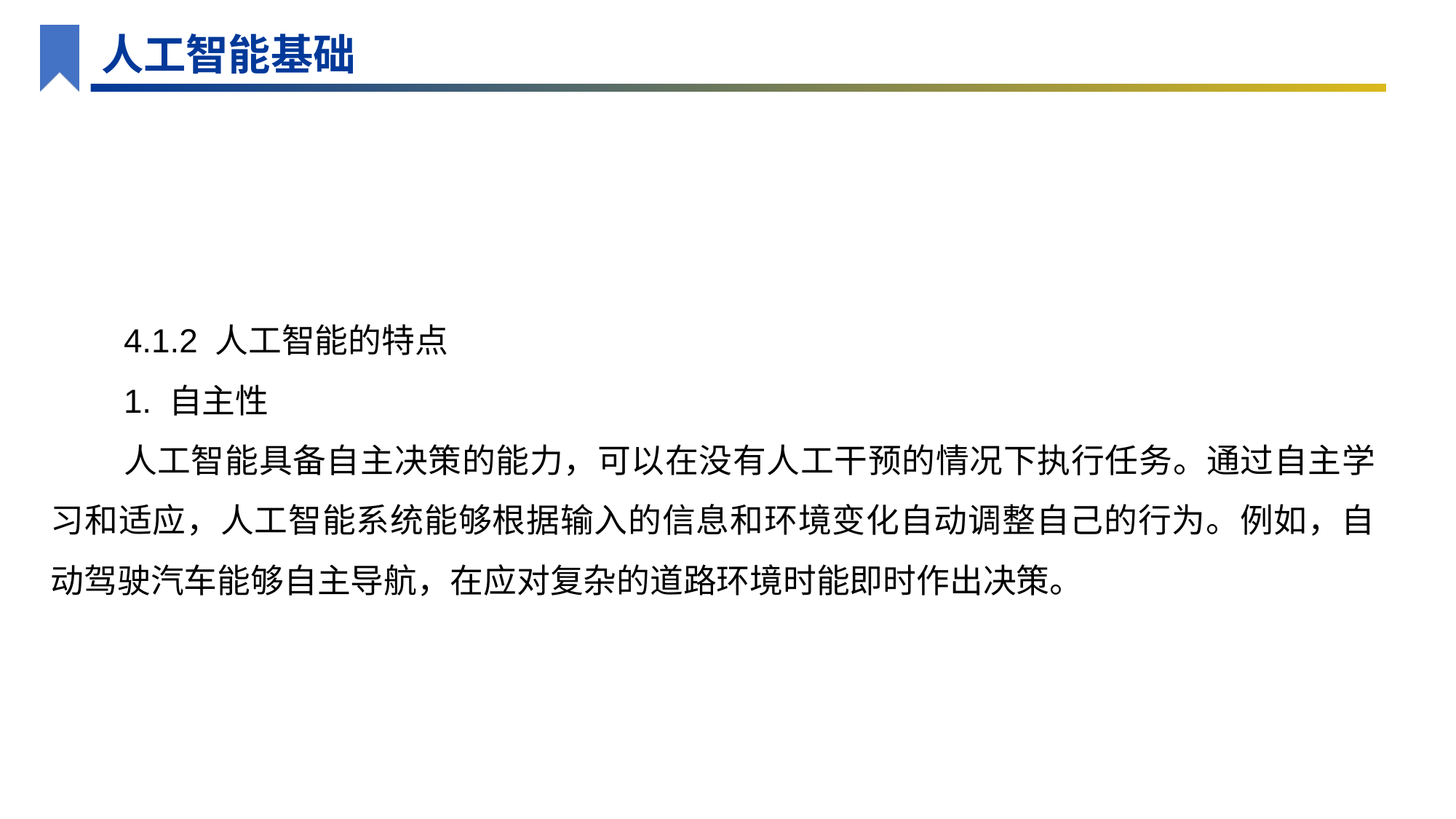

人工智能基础
4.1.2 人工智能的特点
1. 自主性
人工智能具备自主决策的能力，可以在没有人工干预的情况下执行任务。通过自主学习和适应，人工智能系统能够根据输入的信息和环境变化自动调整自己的行为。例如，自动驾驶汽车能够自主导航，在应对复杂的道路环境时能即时作出决策。